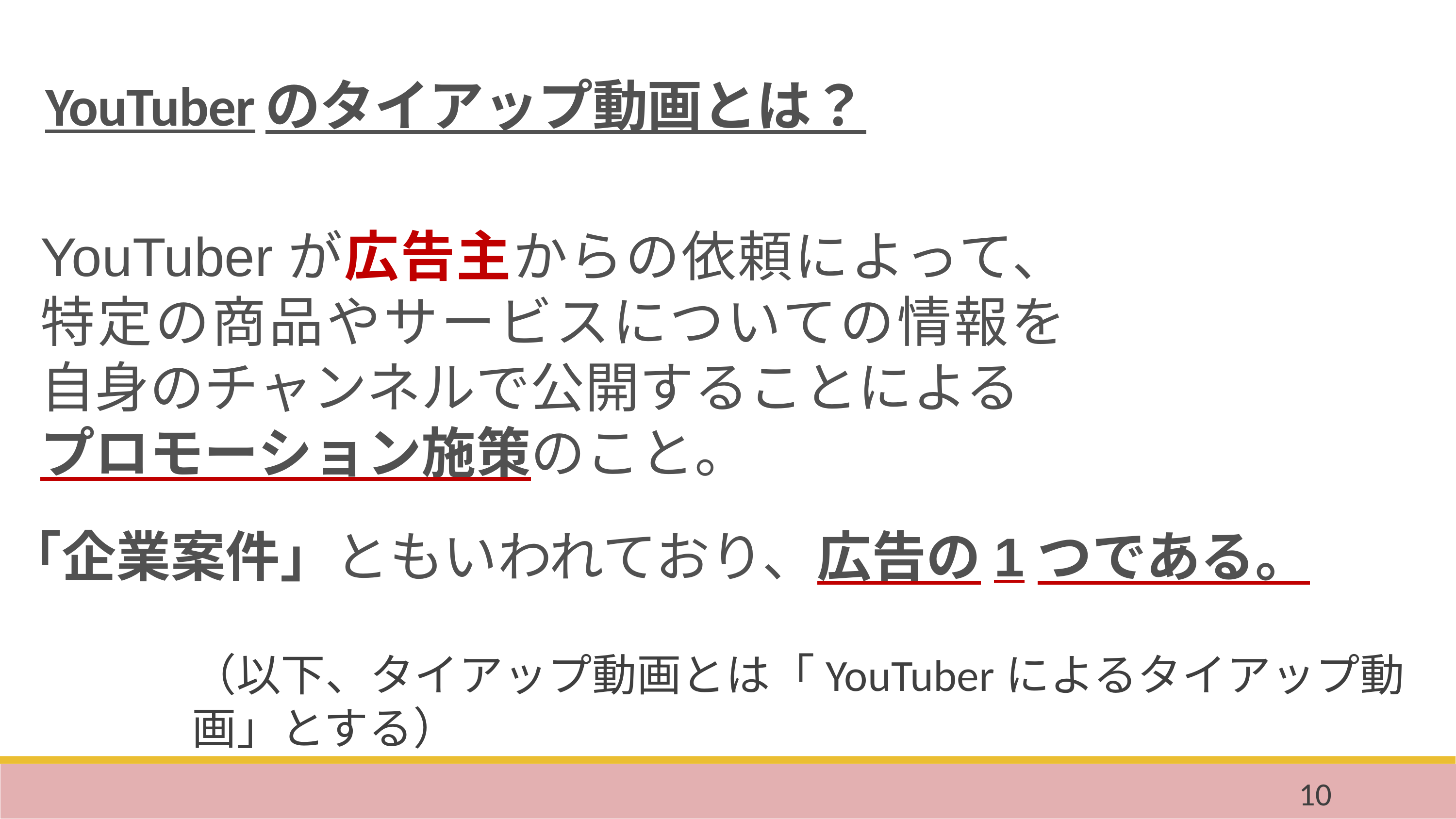

YouTuberのタイアップ動画とは？
YouTuberが広告主からの依頼によって、特定の商品やサービスについての情報を自身のチャンネルで公開することによる
プロモーション施策のこと。
「企業案件」ともいわれており、広告の1つである。
（以下、タイアップ動画とは「YouTuberによるタイアップ動画」とする）
10